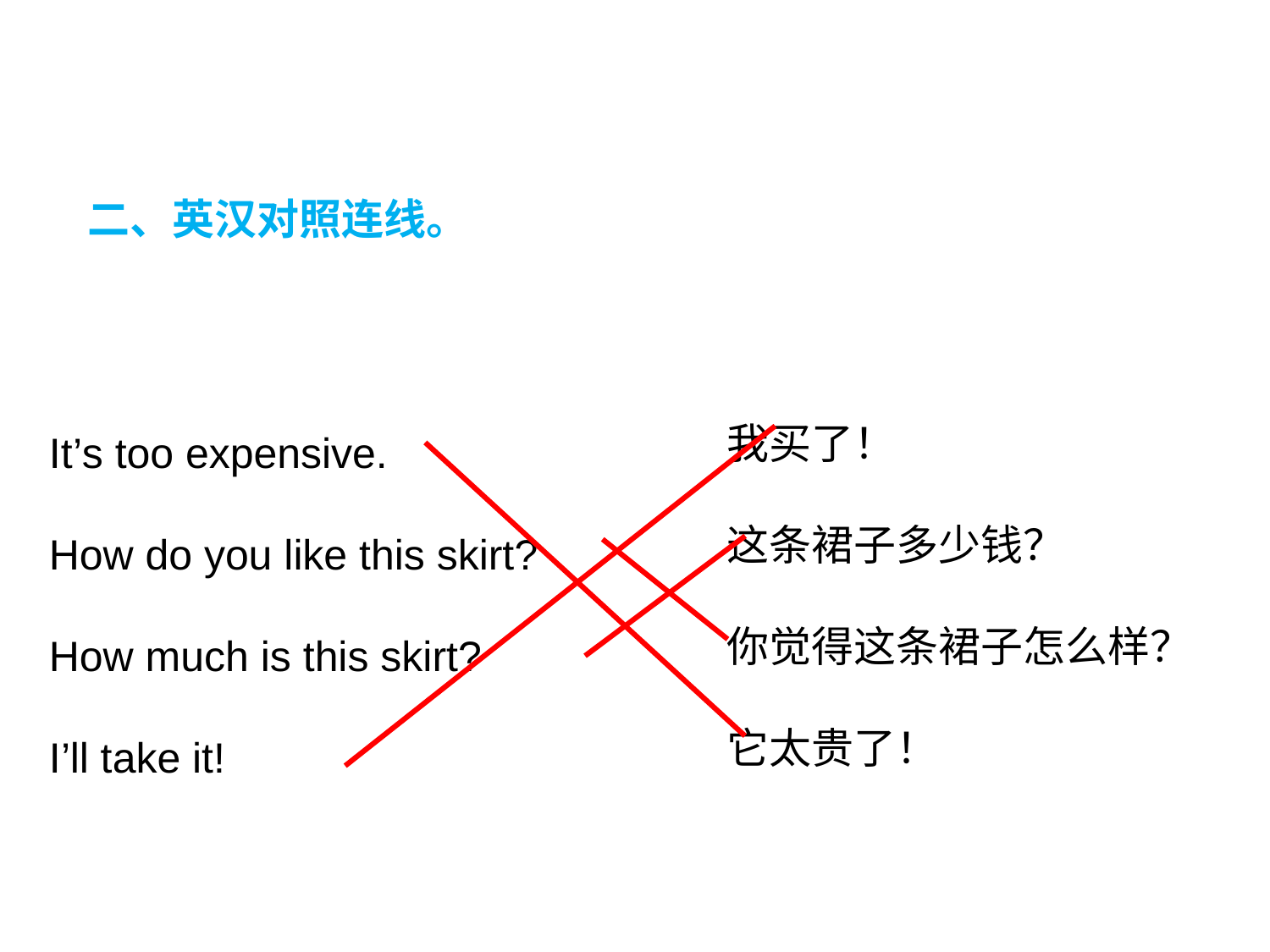

二、英汉对照连线。
我买了！
这条裙子多少钱？
你觉得这条裙子怎么样？
它太贵了！
It’s too expensive.
How do you like this skirt?
How much is this skirt?
I’ll take it!